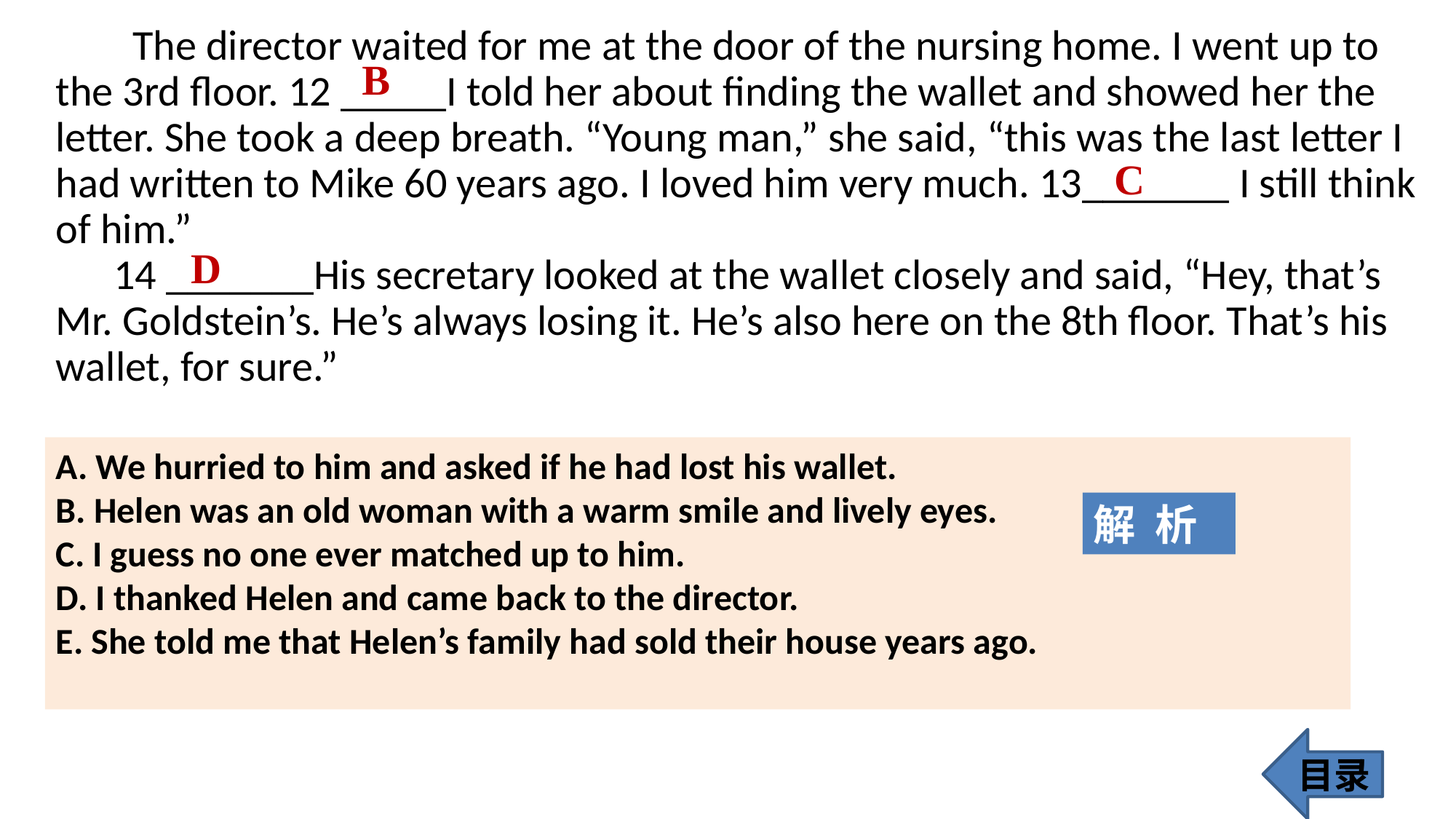

The director waited for me at the door of the nursing home. I went up to the 3rd floor. 12 _____I told her about finding the wallet and showed her the letter. She took a deep breath. “Young man,” she said, “this was the last letter I had written to Mike 60 years ago. I loved him very much. 13_______ I still think of him.”
      14 _______His secretary looked at the wallet closely and said, “Hey, that’s Mr. Goldstein’s. He’s always losing it. He’s also here on the 8th floor. That’s his wallet, for sure.”
B
C
D
A. We hurried to him and asked if he had lost his wallet.
B. Helen was an old woman with a warm smile and lively eyes.
C. I guess no one ever matched up to him.
D. I thanked Helen and came back to the director.
E. She told me that Helen’s family had sold their house years ago.
解  析
目录
308